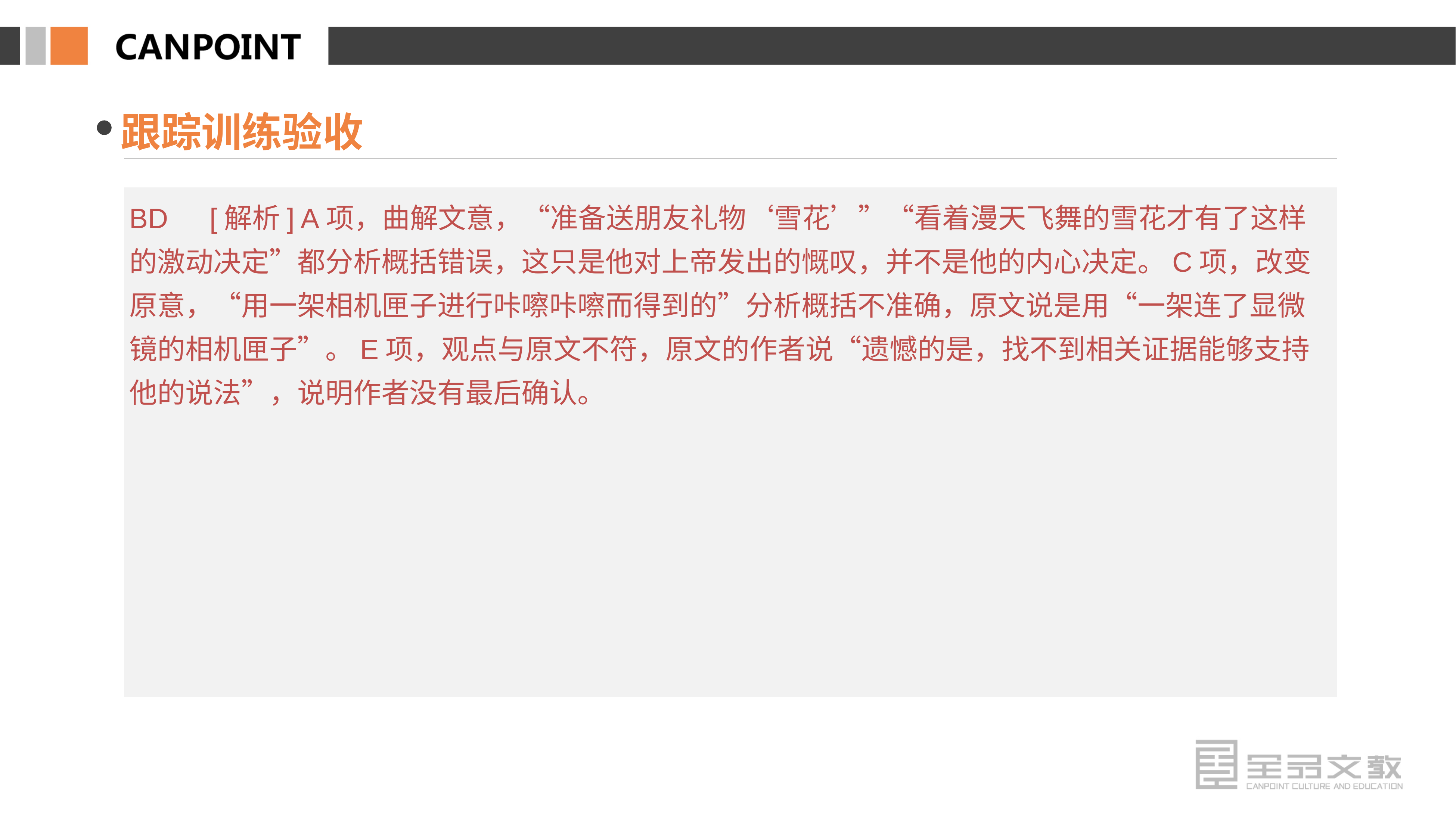

跟踪训练验收

BD　[解析] A项，曲解文意，“准备送朋友礼物‘雪花’”“看着漫天飞舞的雪花才有了这样的激动决定”都分析概括错误，这只是他对上帝发出的慨叹，并不是他的内心决定。C项，改变原意，“用一架相机匣子进行咔嚓咔嚓而得到的”分析概括不准确，原文说是用“一架连了显微镜的相机匣子”。E项，观点与原文不符，原文的作者说“遗憾的是，找不到相关证据能够支持他的说法”，说明作者没有最后确认。